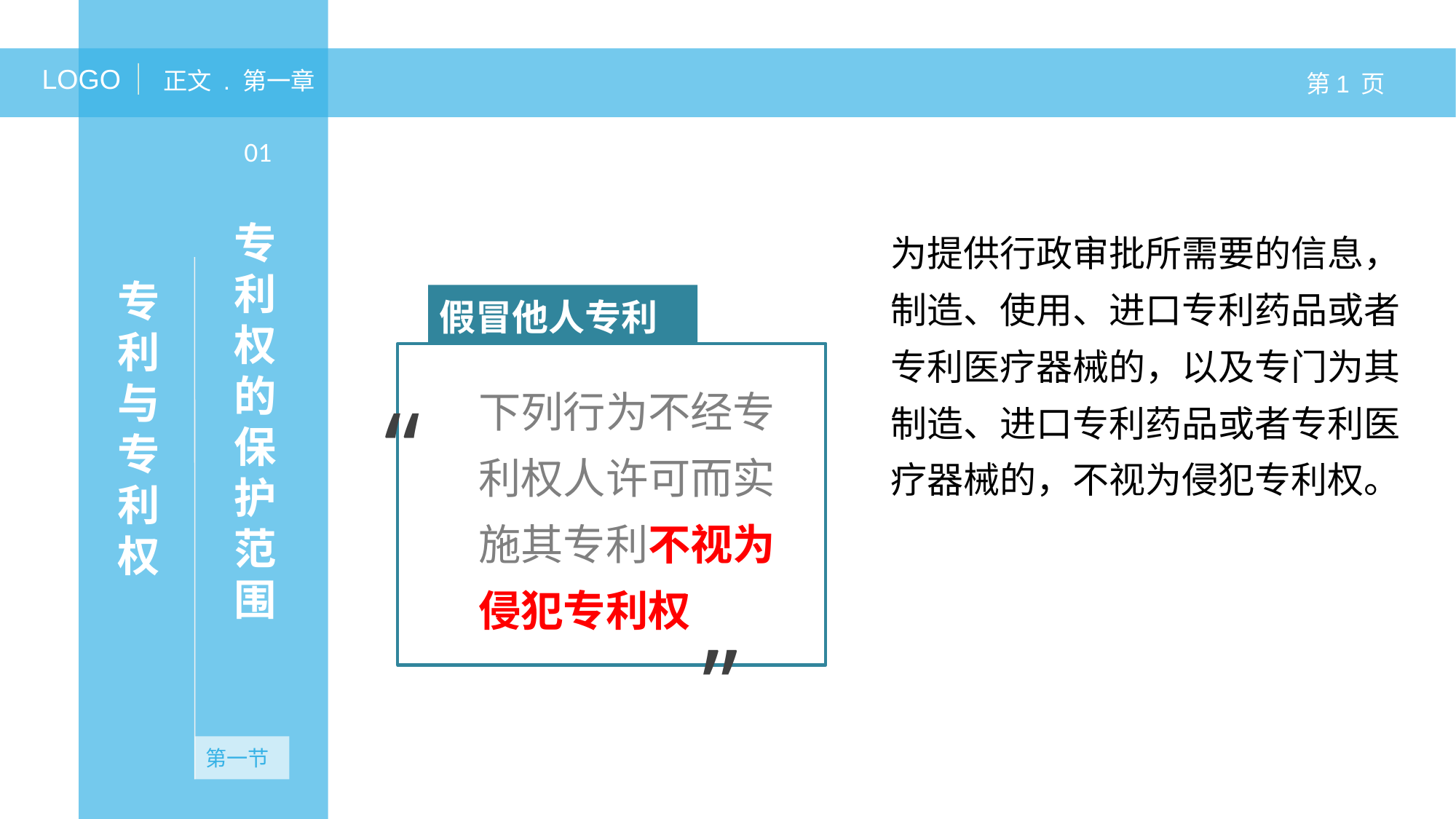

LOGO
正文 . 第一章

第1 页
01
专利权的保护范围
为提供行政审批所需要的信息，制造、使用、进口专利药品或者专利医疗器械的，以及专门为其制造、进口专利药品或者专利医疗器械的，不视为侵犯专利权。

专利与专利权

假冒他人专利
“

下列行为不经专利权人许可而实施其专利不视为侵犯专利权
”
第一节